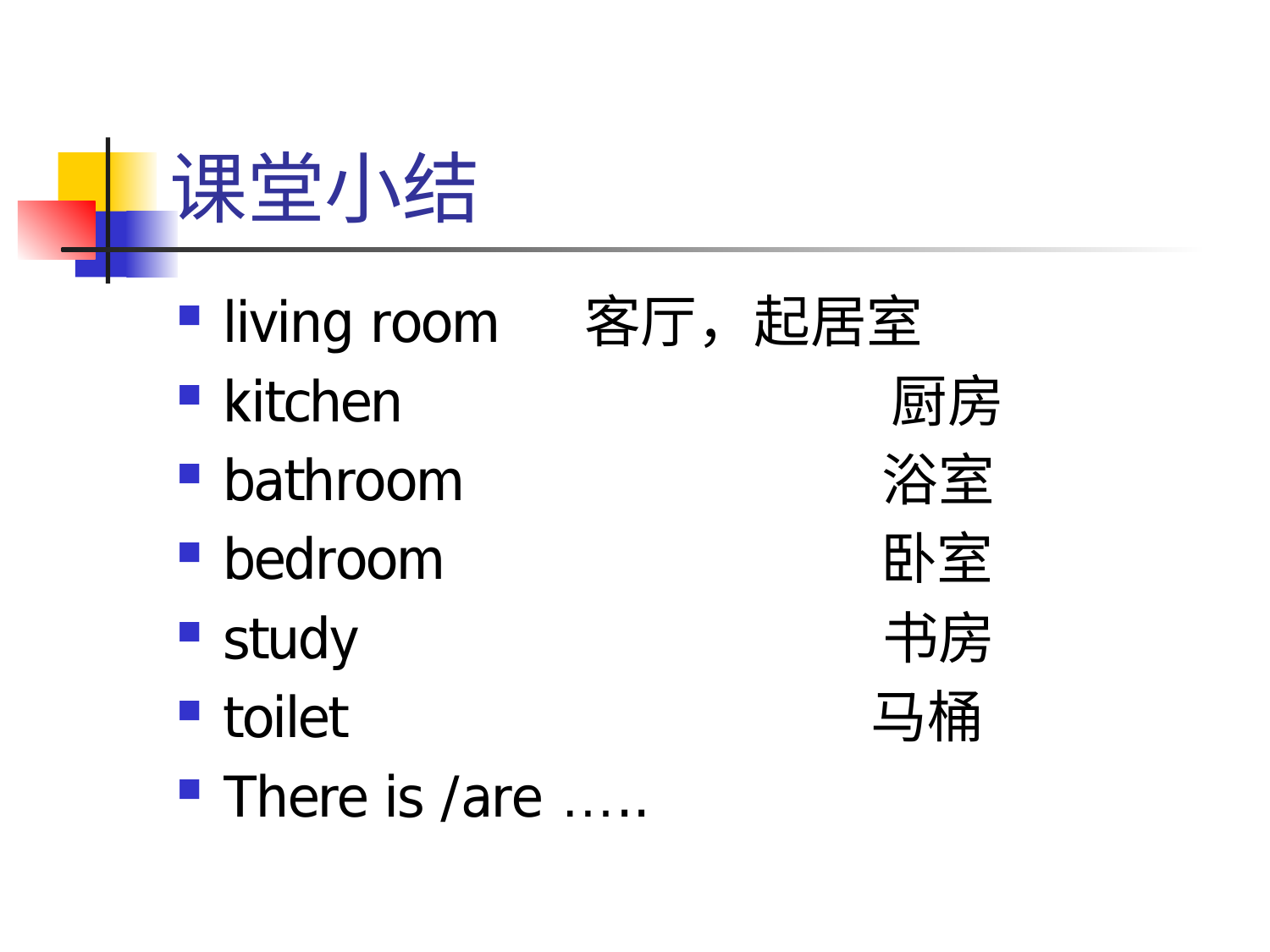

# 课堂小结
living room    客厅，起居室
kitchen                           厨房
bathroom                       浴室
bedroom                        卧室
study                             书房
toilet                             马桶
There is /are …..